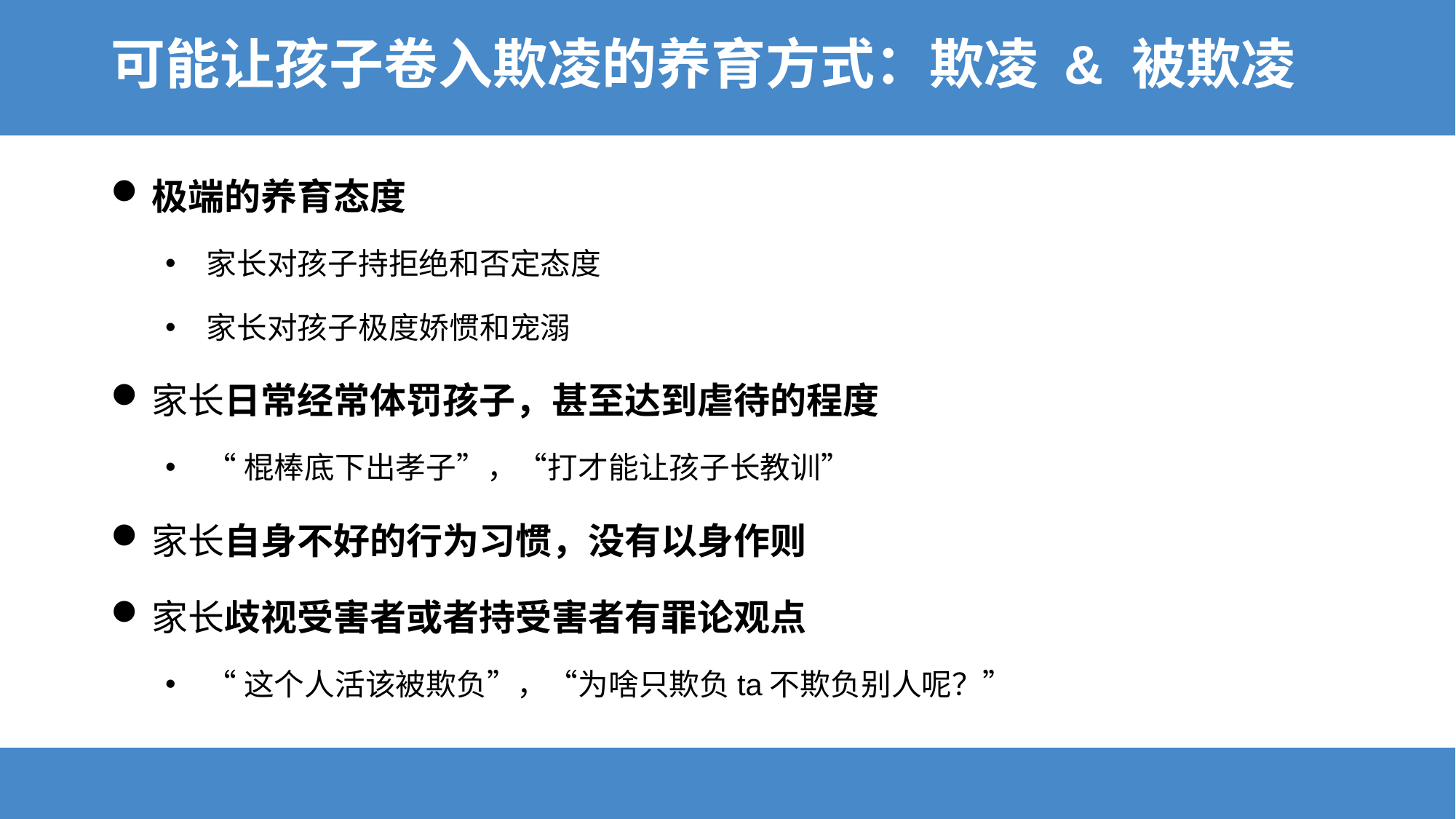

# 可能让孩子卷入欺凌的养育方式：欺凌 & 被欺凌
极端的养育态度
家长对孩子持拒绝和否定态度
家长对孩子极度娇惯和宠溺
家长日常经常体罚孩子，甚至达到虐待的程度
“棍棒底下出孝子”，“打才能让孩子长教训”
家长自身不好的行为习惯，没有以身作则
家长歧视受害者或者持受害者有罪论观点
“这个人活该被欺负”，“为啥只欺负ta不欺负别人呢？”